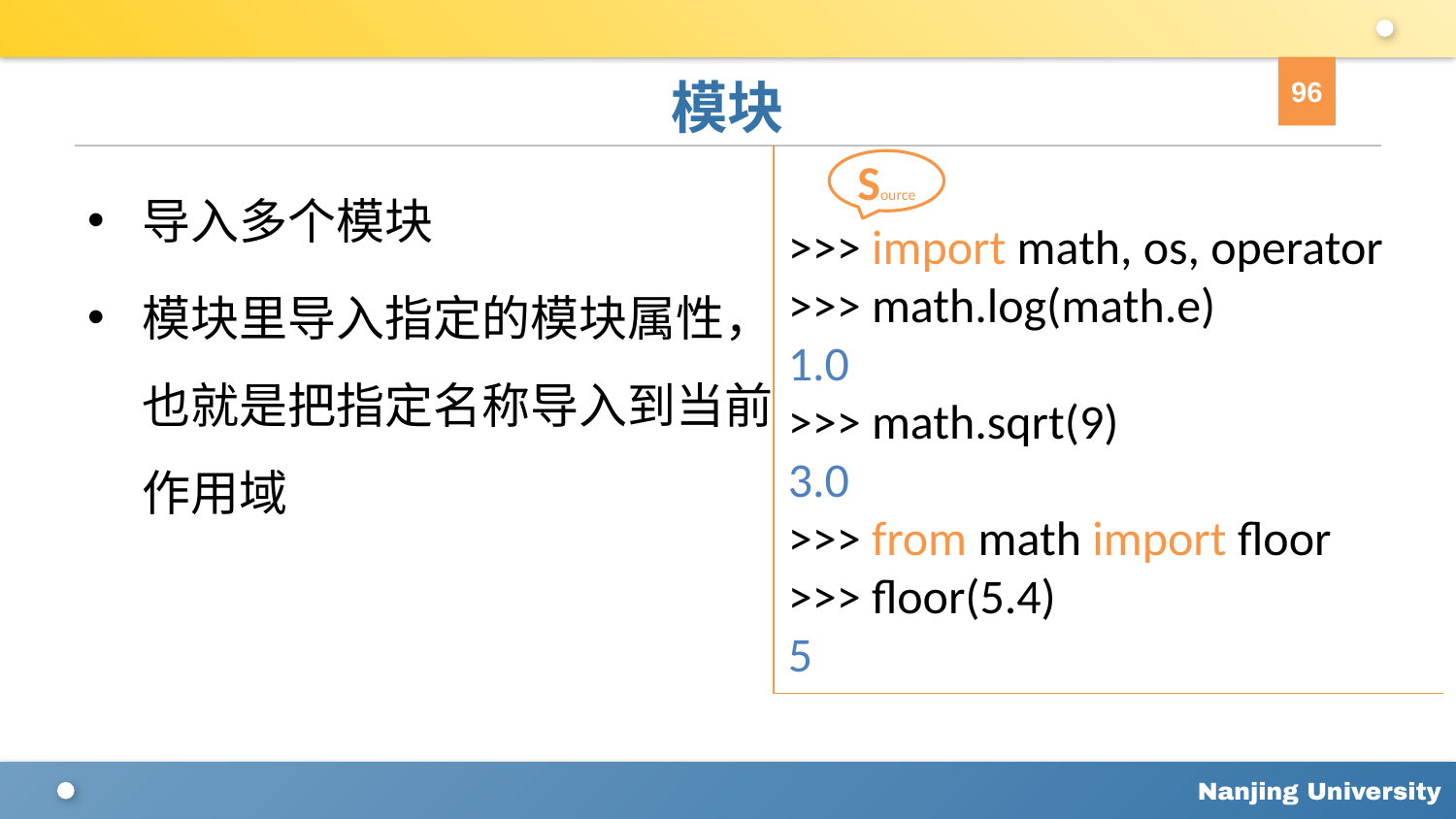

96
# 模块

>>> import math, os, operator
>>> math.log(math.e)
1.0
>>> math.sqrt(9)
3.0
>>> from math import floor
>>> floor(5.4)
5
Source
导入多个模块
模块里导入指定的模块属性，也就是把指定名称导入到当前作用域